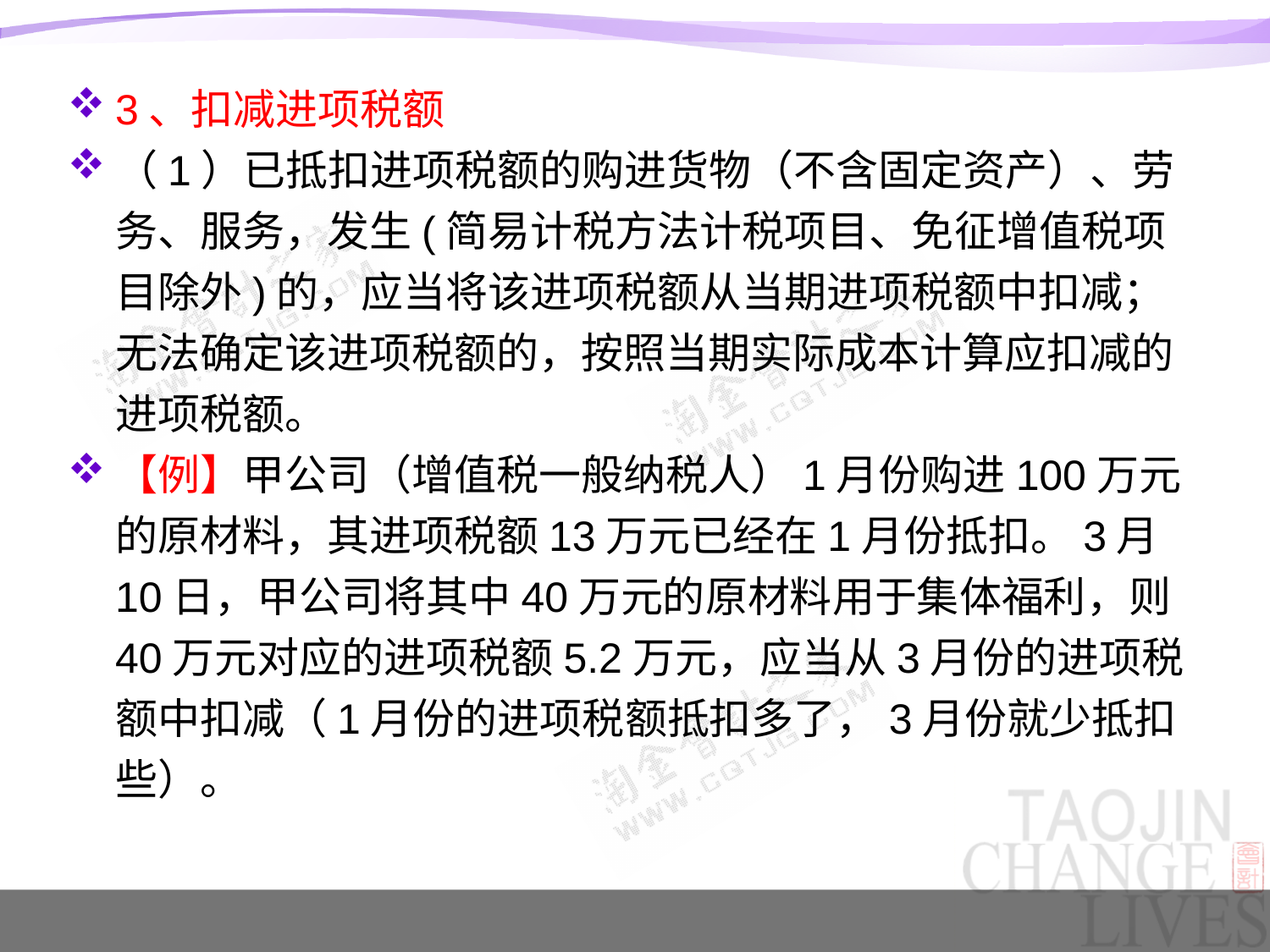

3、扣减进项税额
（1）已抵扣进项税额的购进货物（不含固定资产）、劳务、服务，发生(简易计税方法计税项目、免征增值税项目除外)的，应当将该进项税额从当期进项税额中扣减；无法确定该进项税额的，按照当期实际成本计算应扣减的进项税额。
【例】甲公司（增值税一般纳税人）1月份购进100万元的原材料，其进项税额13万元已经在1月份抵扣。3月10日，甲公司将其中40万元的原材料用于集体福利，则40万元对应的进项税额5.2万元，应当从3月份的进项税额中扣减（1月份的进项税额抵扣多了，3月份就少抵扣些）。